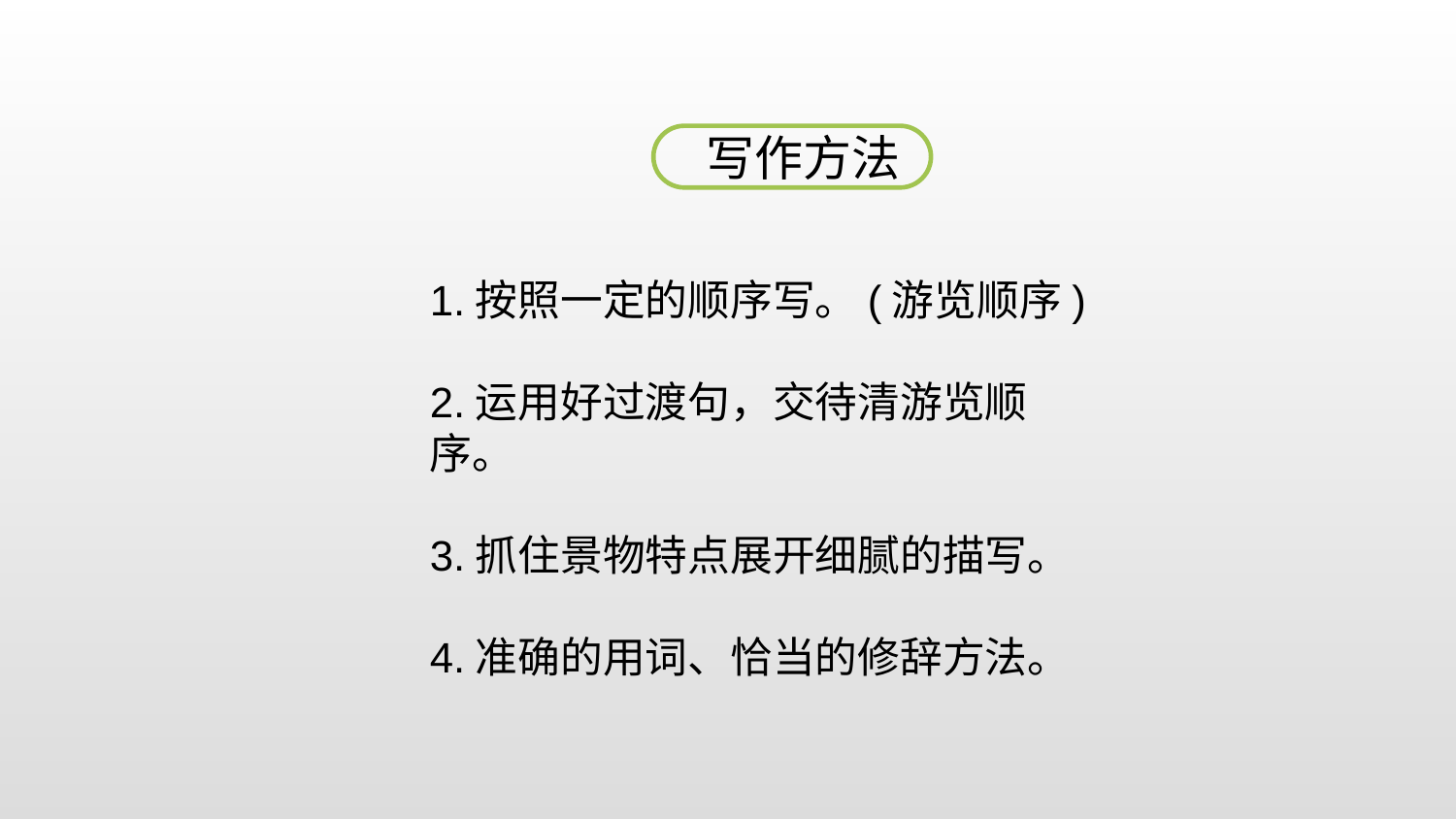

写作方法
1.按照一定的顺序写。(游览顺序)

2.运用好过渡句，交待清游览顺序。

3.抓住景物特点展开细腻的描写。

4.准确的用词、恰当的修辞方法。